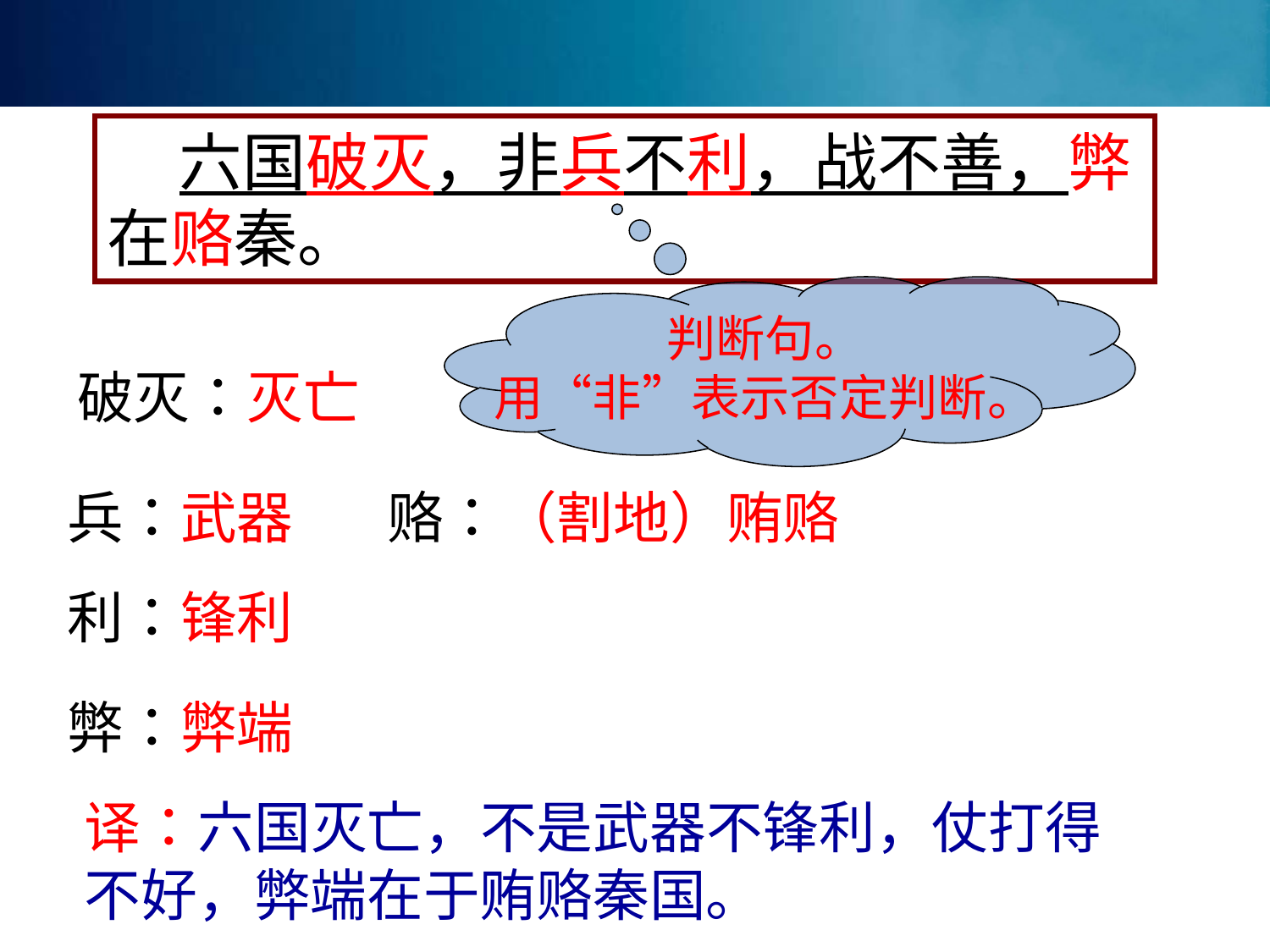

六国破灭，非兵不利，战不善，弊在赂秦。
判断句。
用“非”表示否定判断。
破灭：灭亡
兵：武器
赂：（割地）贿赂
利：锋利
弊：弊端
译：六国灭亡，不是武器不锋利，仗打得不好，弊端在于贿赂秦国。